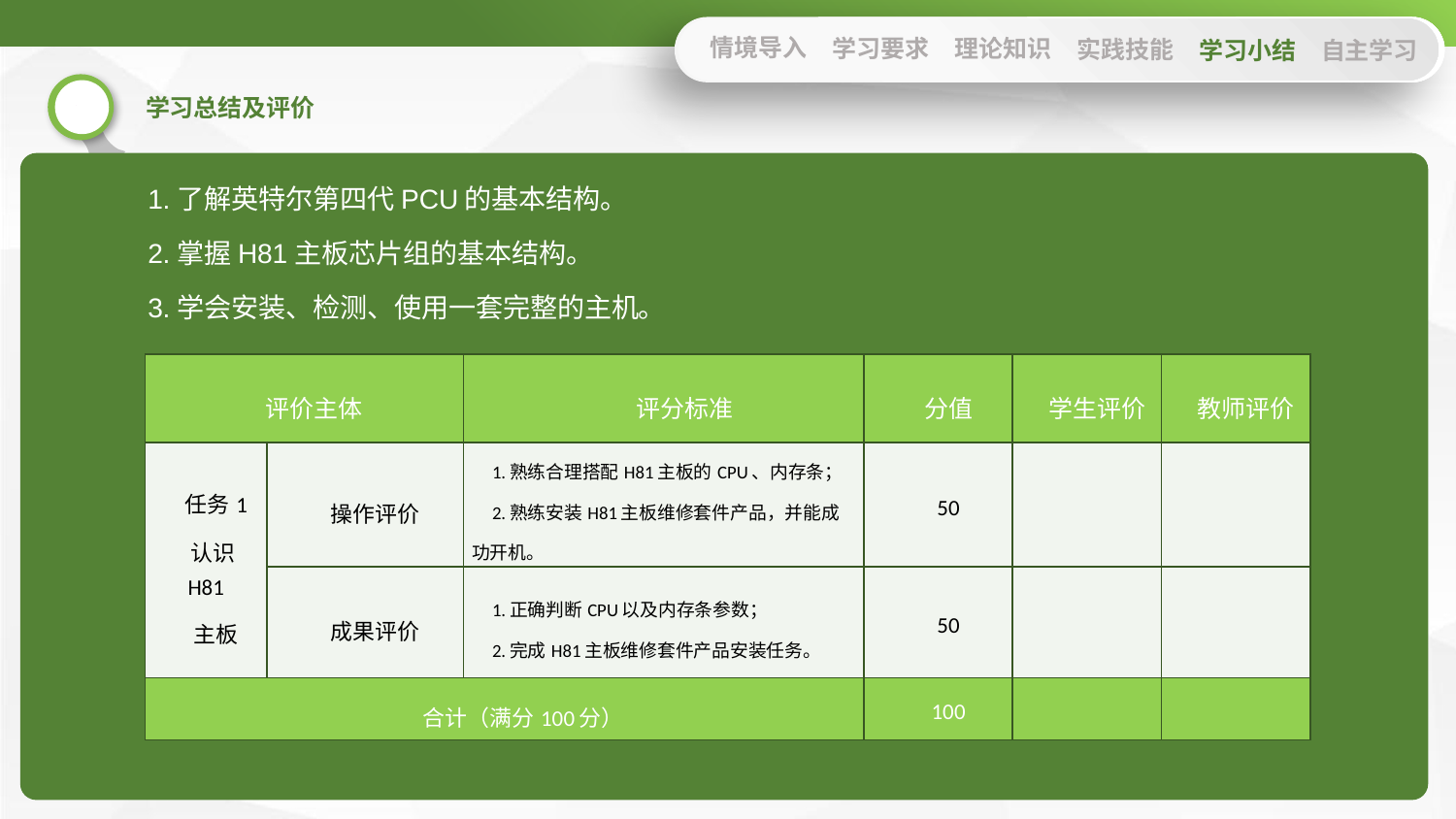

情境导入
学习要求
理论知识
实践技能
学习小结
自主学习
1.了解英特尔第四代PCU的基本结构。
2.掌握H81主板芯片组的基本结构。
3.学会安装、检测、使用一套完整的主机。
| 评价主体 |  | 评分标准 | 分值 | 学生评价 | 教师评价 |
| --- | --- | --- | --- | --- | --- |
| 任务1 认识H81 主板 | 操作评价 | 1.熟练合理搭配H81主板的CPU、内存条； 2.熟练安装H81主板维修套件产品，并能成功开机。 | 50 |  |  |
|  | 成果评价 | 1.正确判断CPU以及内存条参数； 2.完成H81主板维修套件产品安装任务。 | 50 |  |  |
| 合计（满分100分） |  |  | 100 |  |  |